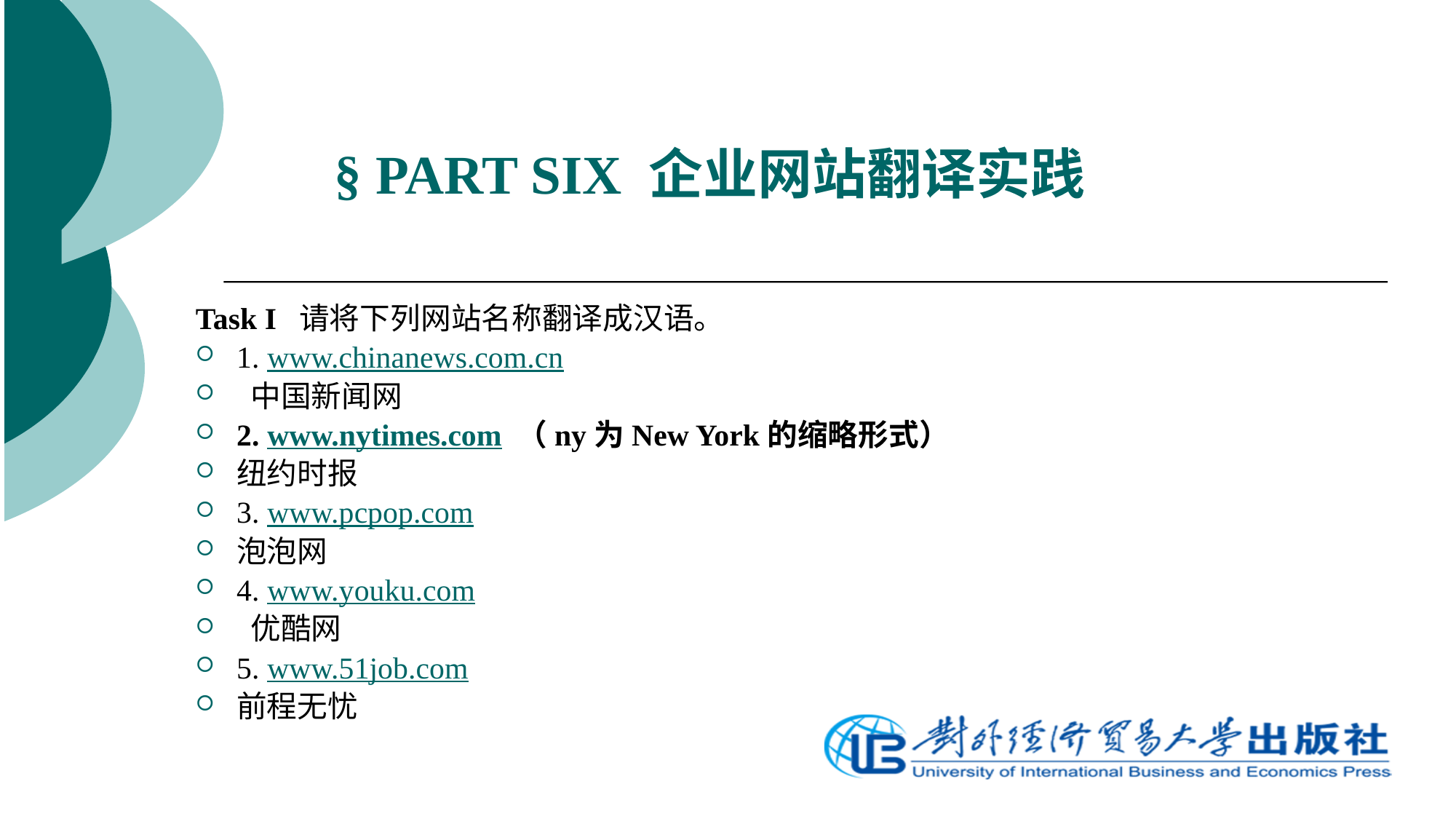

# § PART SIX 企业网站翻译实践
Task I  请将下列网站名称翻译成汉语。
1. www.chinanews.com.cn
 中国新闻网
2. www.nytimes.com （ny为New York的缩略形式）
纽约时报
3. www.pcpop.com
泡泡网
4. www.youku.com
 优酷网
5. www.51job.com
前程无忧